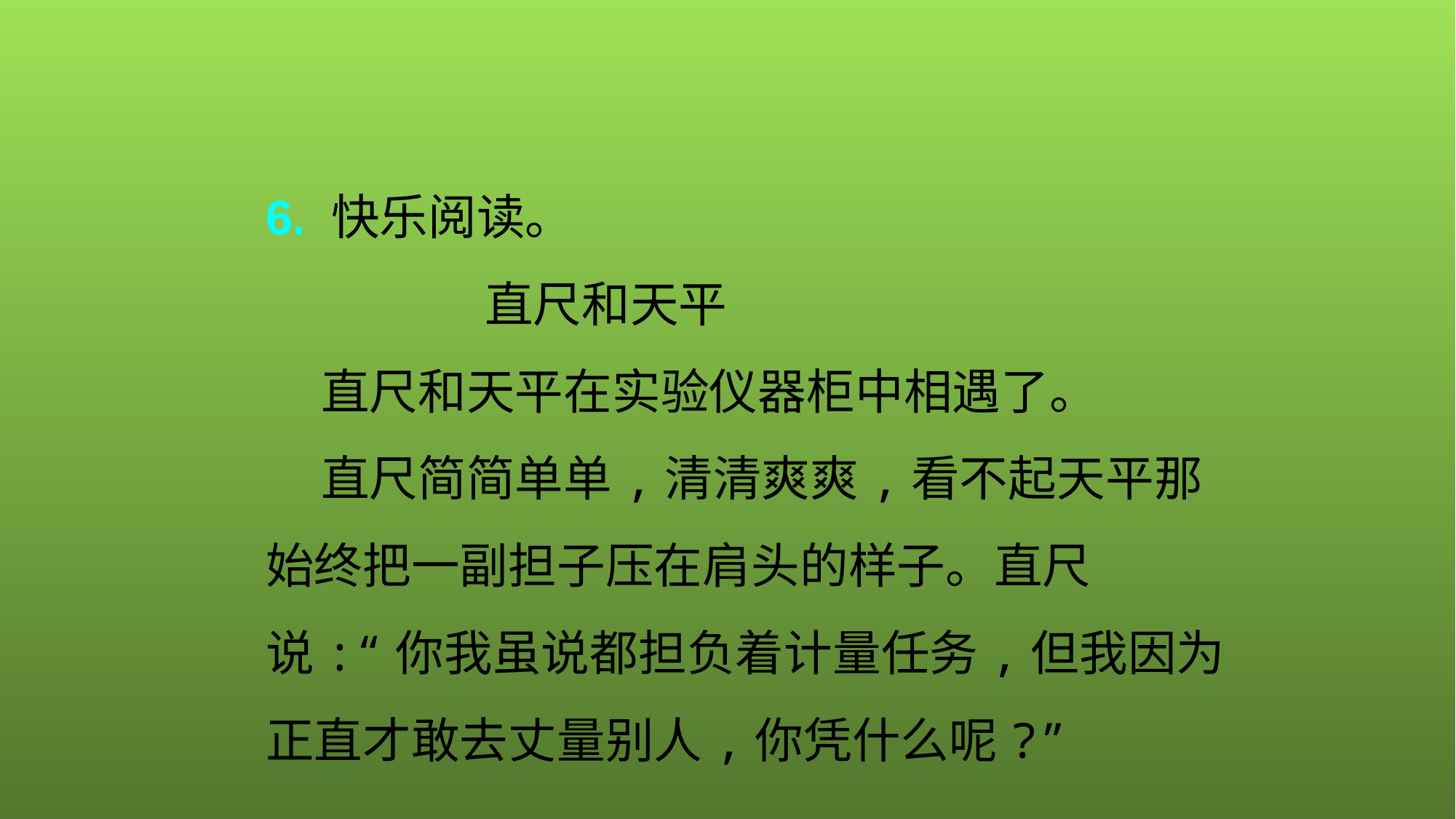

6. 快乐阅读。
                   直尺和天平
    直尺和天平在实验仪器柜中相遇了。
    直尺简简单单,清清爽爽,看不起天平那始终把一副担子压在肩头的样子。直尺说:“你我虽说都担负着计量任务,但我因为正直才敢去丈量别人,你凭什么呢?”